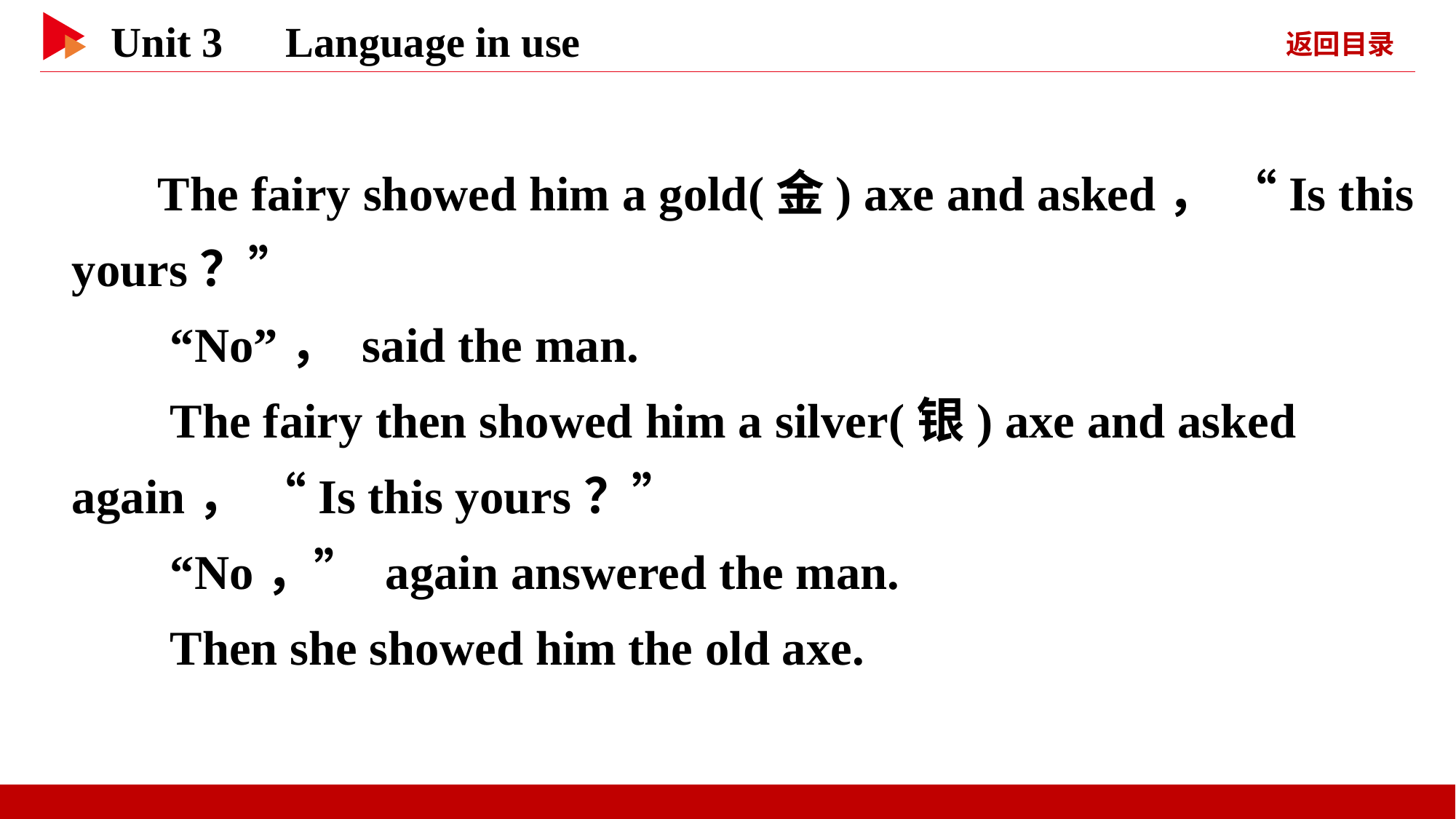

The fairy showed him a gold(金) axe and asked， “Is this yours？”
 “No”， said the man.
 The fairy then showed him a silver(银) axe and asked again， “Is this yours？”
 “No，” again answered the man.
 Then she showed him the old axe.